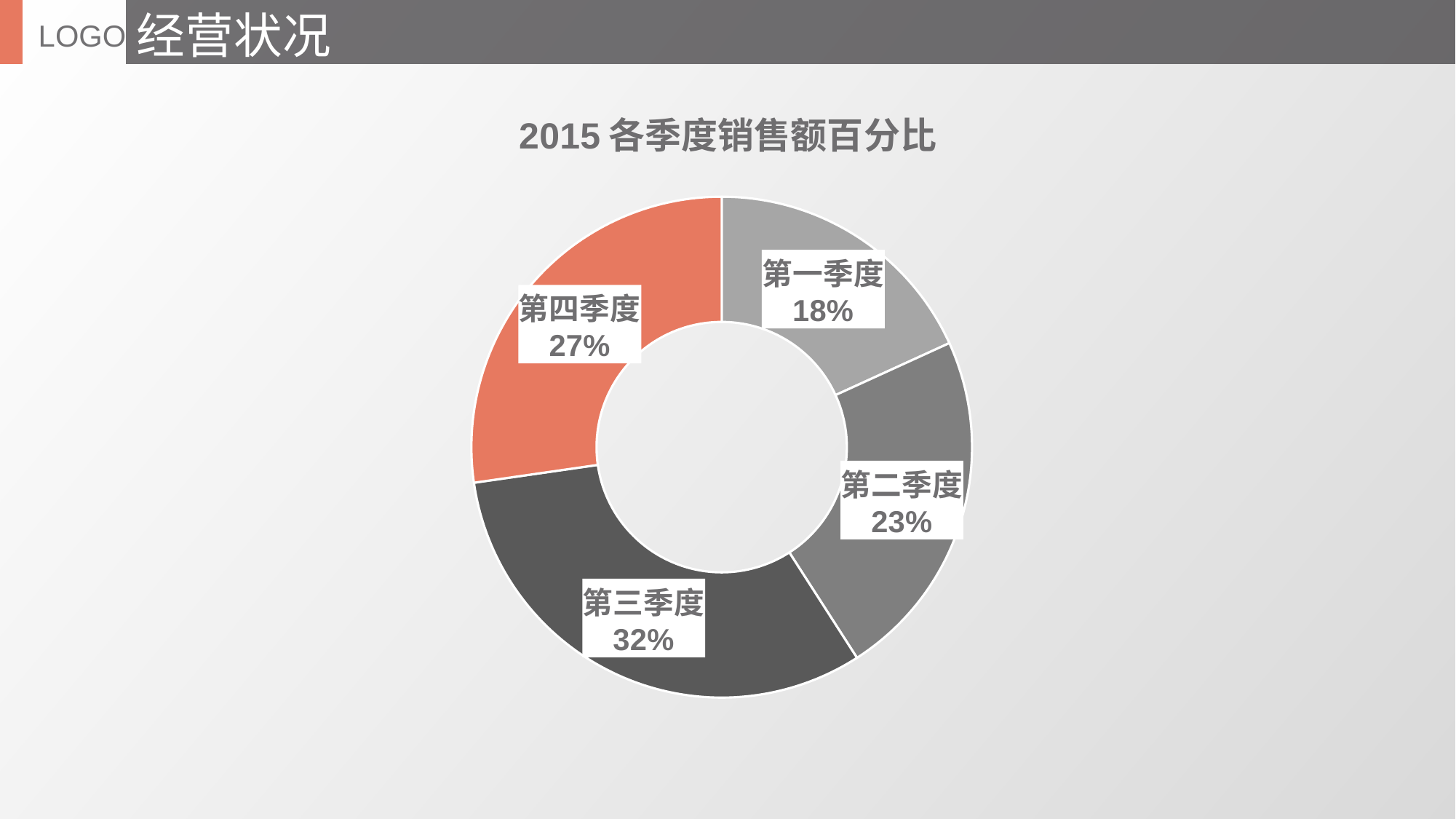

经营状况
LOGO

### Chart: 2015各季度销售额百分比

| Category | 销售额 |
|---|---|
| 第一季度 | 120.0 |
| 第二季度 | 150.0 |
| 第三季度 | 210.0 |
| 第四季度 | 180.0 |